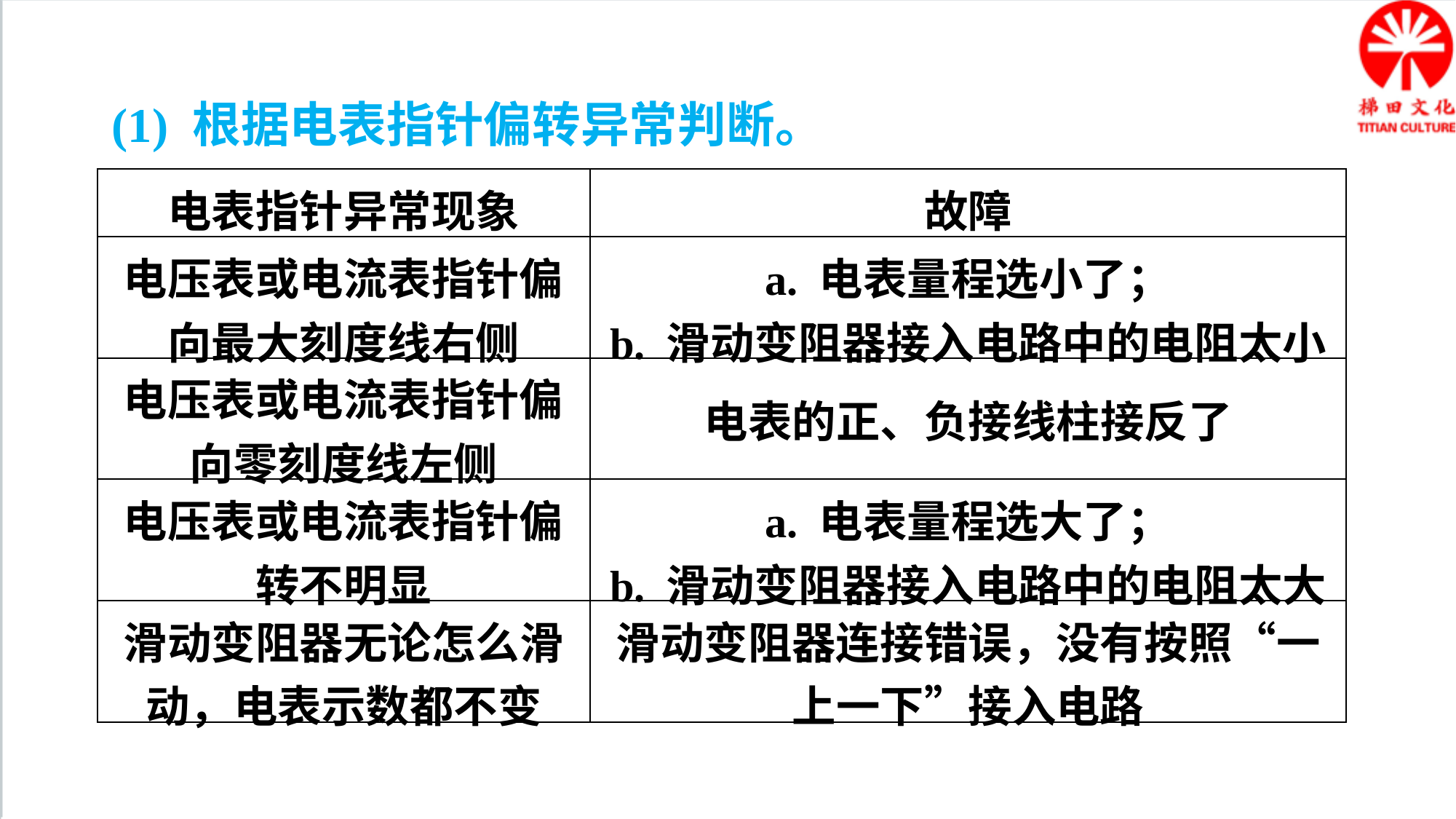

(1) 根据电表指针偏转异常判断。
| 电表指针异常现象 | 故障 |
| --- | --- |
| 电压表或电流表指针偏向最大刻度线右侧 | a. 电表量程选小了； b. 滑动变阻器接入电路中的电阻太小 |
| 电压表或电流表指针偏向零刻度线左侧 | 电表的正、负接线柱接反了 |
| 电压表或电流表指针偏转不明显 | a. 电表量程选大了； b. 滑动变阻器接入电路中的电阻太大 |
| 滑动变阻器无论怎么滑动，电表示数都不变 | 滑动变阻器连接错误，没有按照“一上一下”接入电路 |